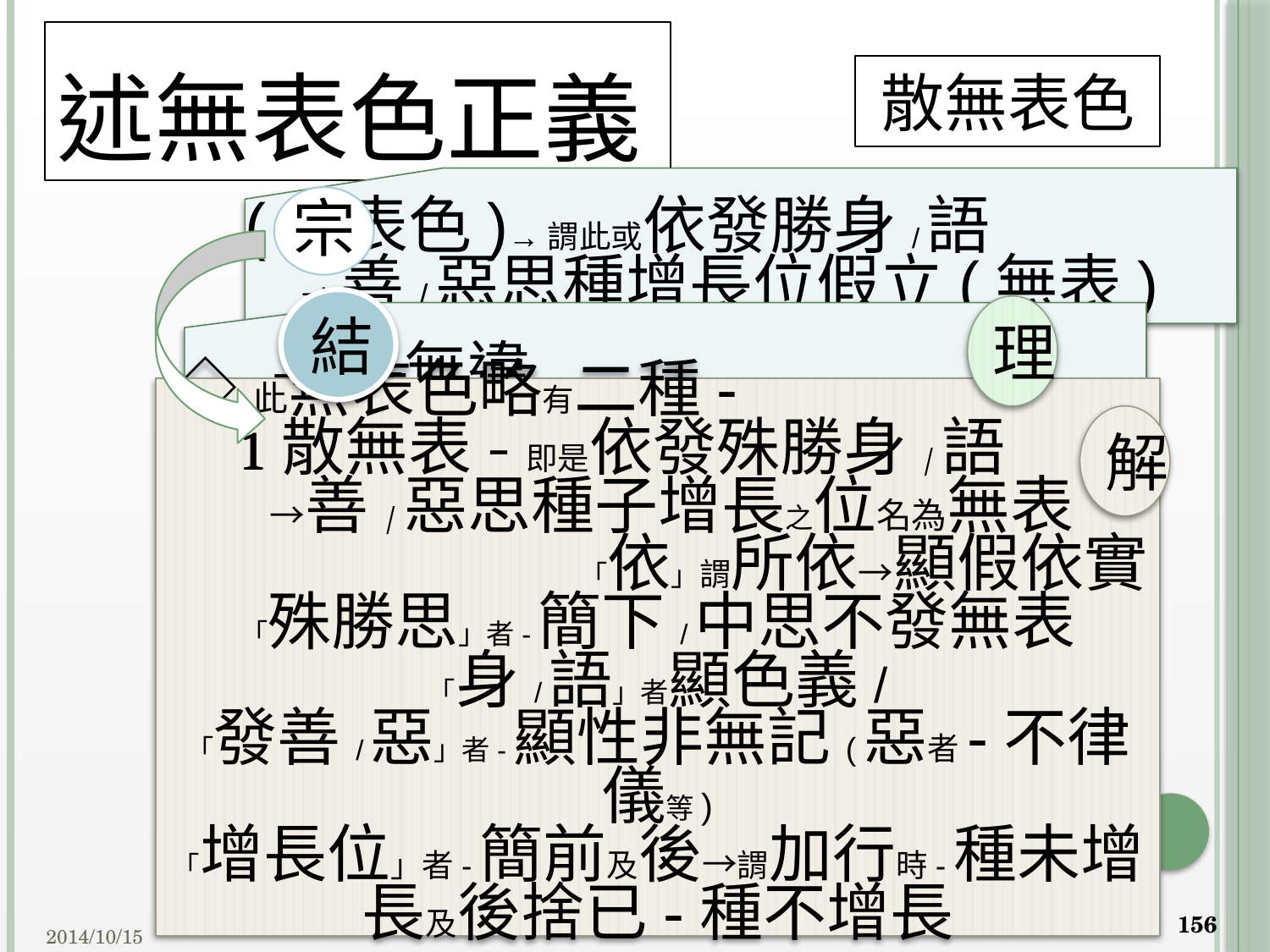

# 述無表色正義
散無表色
(無表色)→謂此或依發勝身/語                   → 善/惡思種增長位假立(無表)
     -理亦無違
宗

結
理
◇此無表色略有二種-                            1散無表-即是依發殊勝身/語                  →善/惡思種子增長之位名為無表                                   「依」謂所依→顯假依實
「殊勝思」者-簡下/中思不發無表
「身/語」者顯色義/
「發善/惡」者-顯性非無記(惡者-不律儀等)
「增長位」者-簡前及後→謂加行時-種未增長及後捨已-種不增長
解
156
2014/10/15